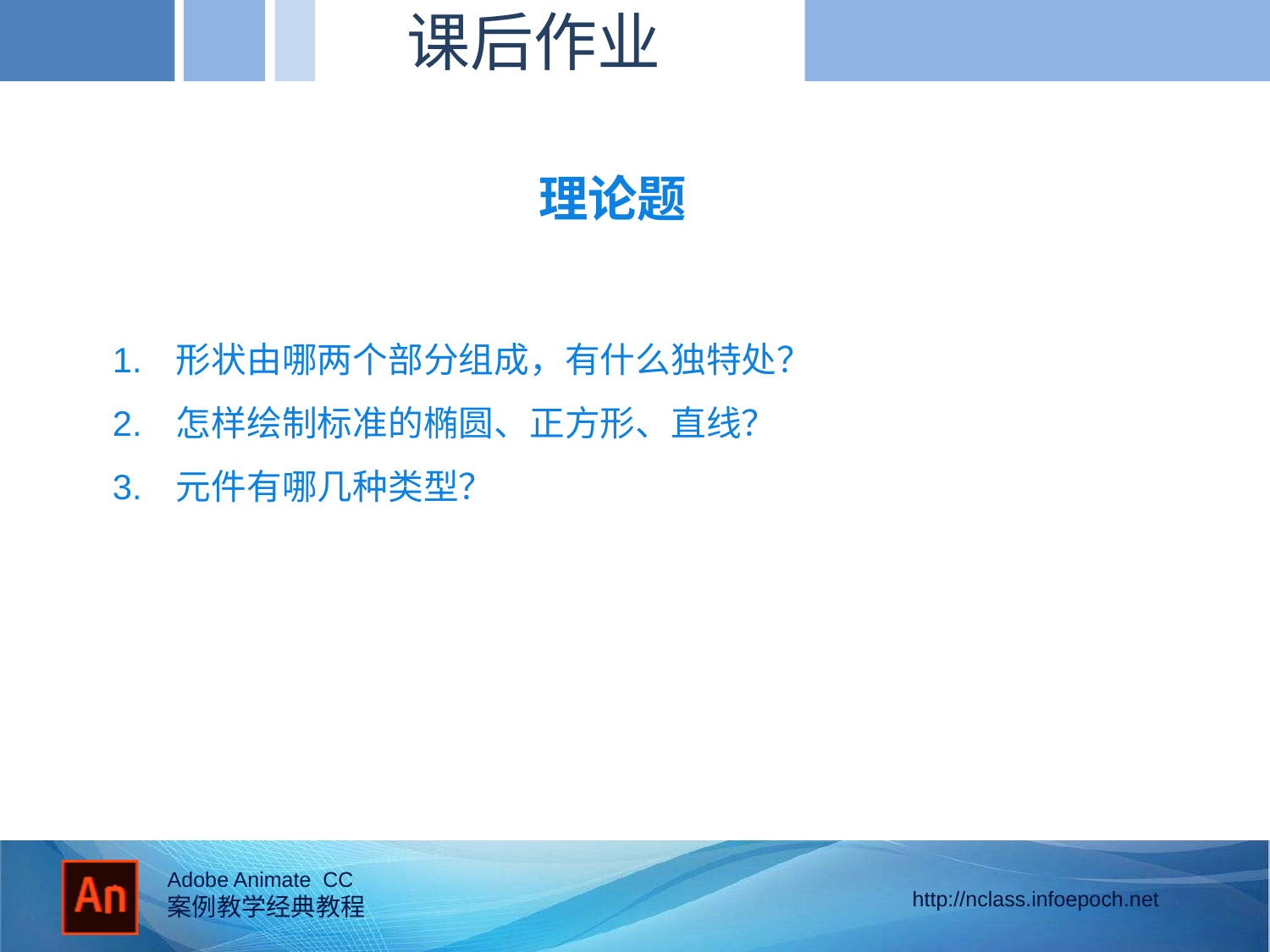

课后作业
的径向
理论题

形状由哪两个部分组成，有什么独特处？
怎样绘制标准的椭圆、正方形、直线？
元件有哪几种类型？